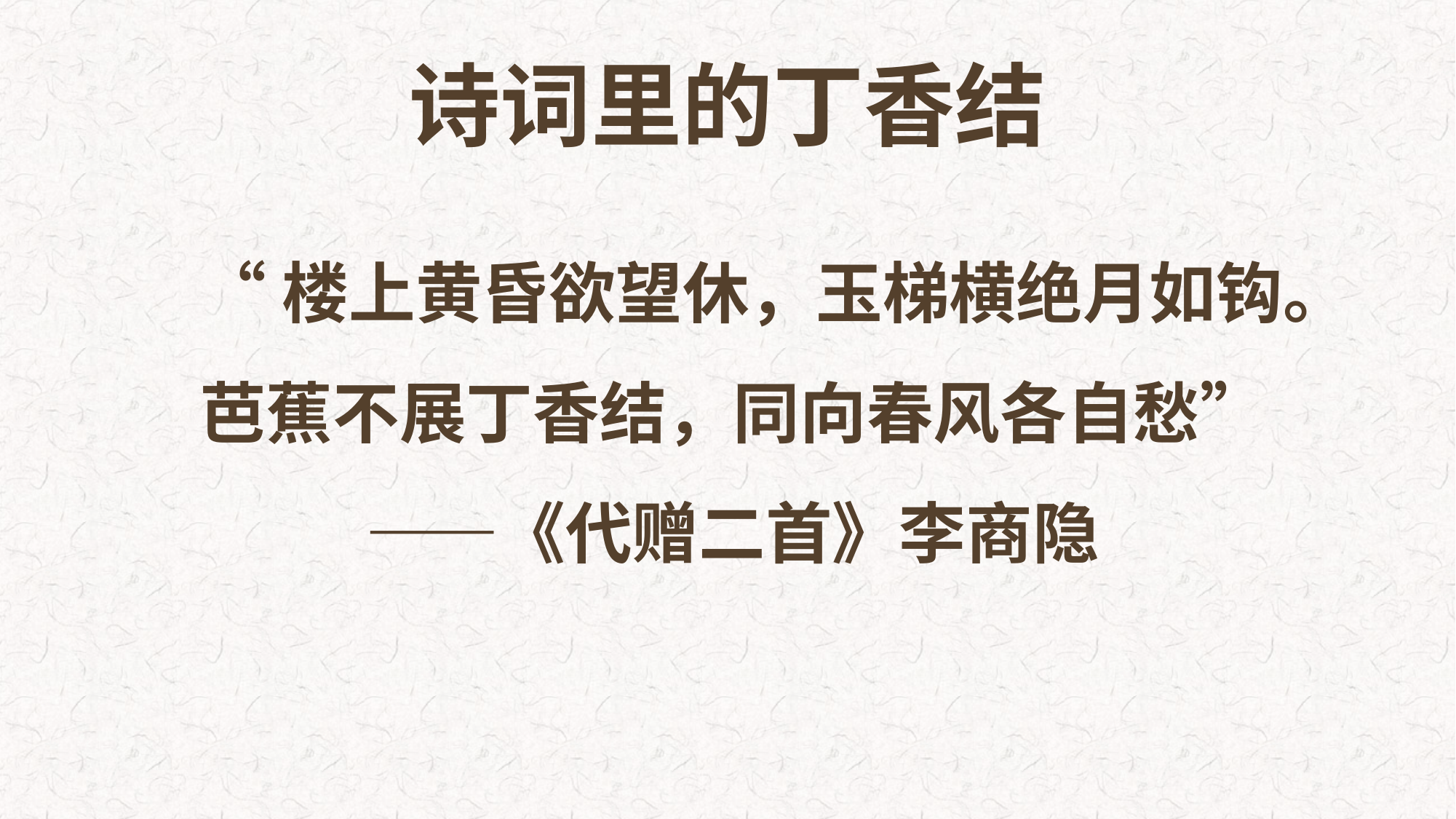

诗词里的丁香结
“楼上黄昏欲望休，玉梯横绝月如钩。芭蕉不展丁香结，同向春风各自愁”             ——《代赠二首》李商隐